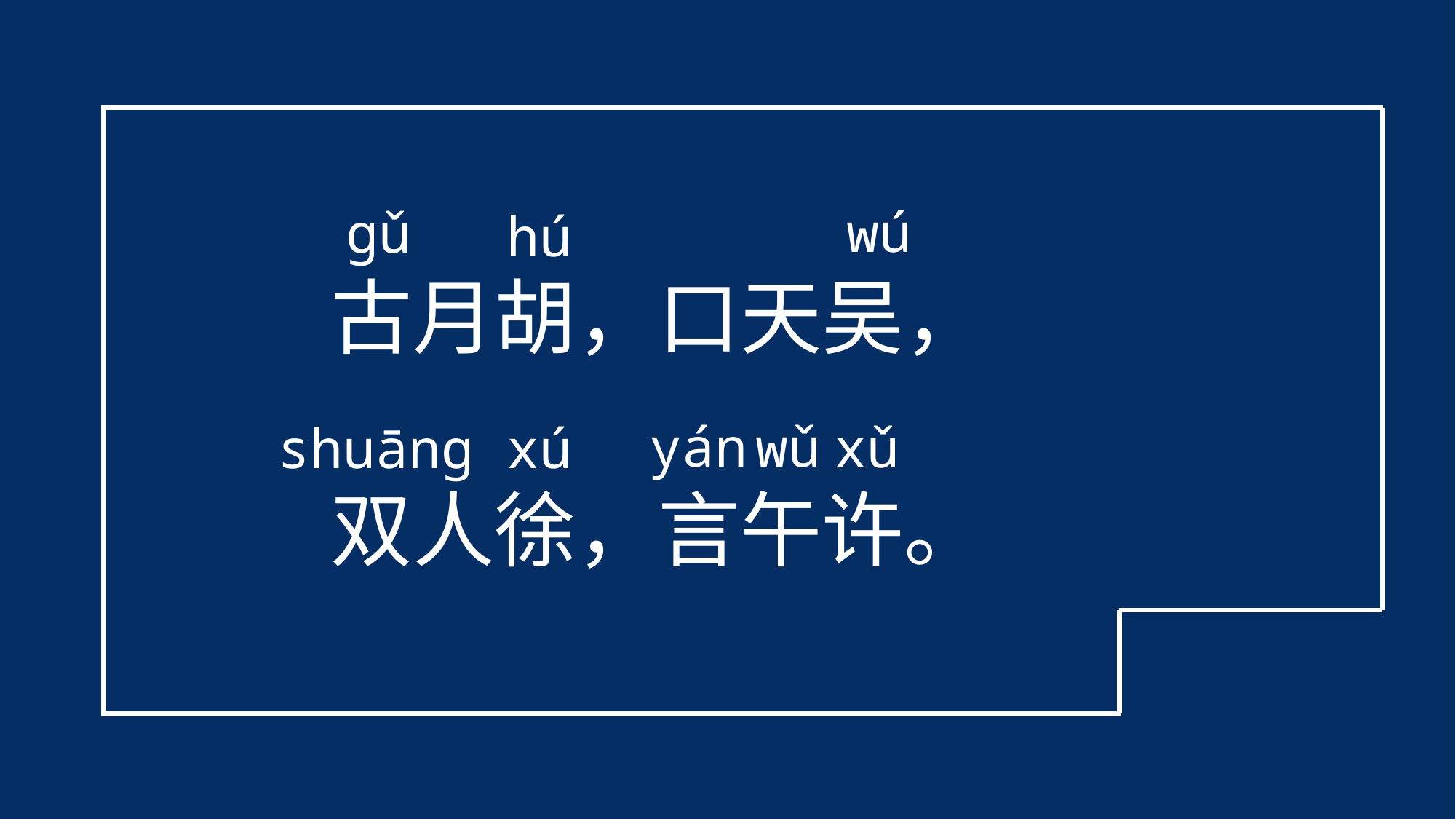

wú
  ɡǔ
hú
古月胡，口天吴，

双人徐，言午许。
yán
wǔ
xǔ
xú
shuānɡ